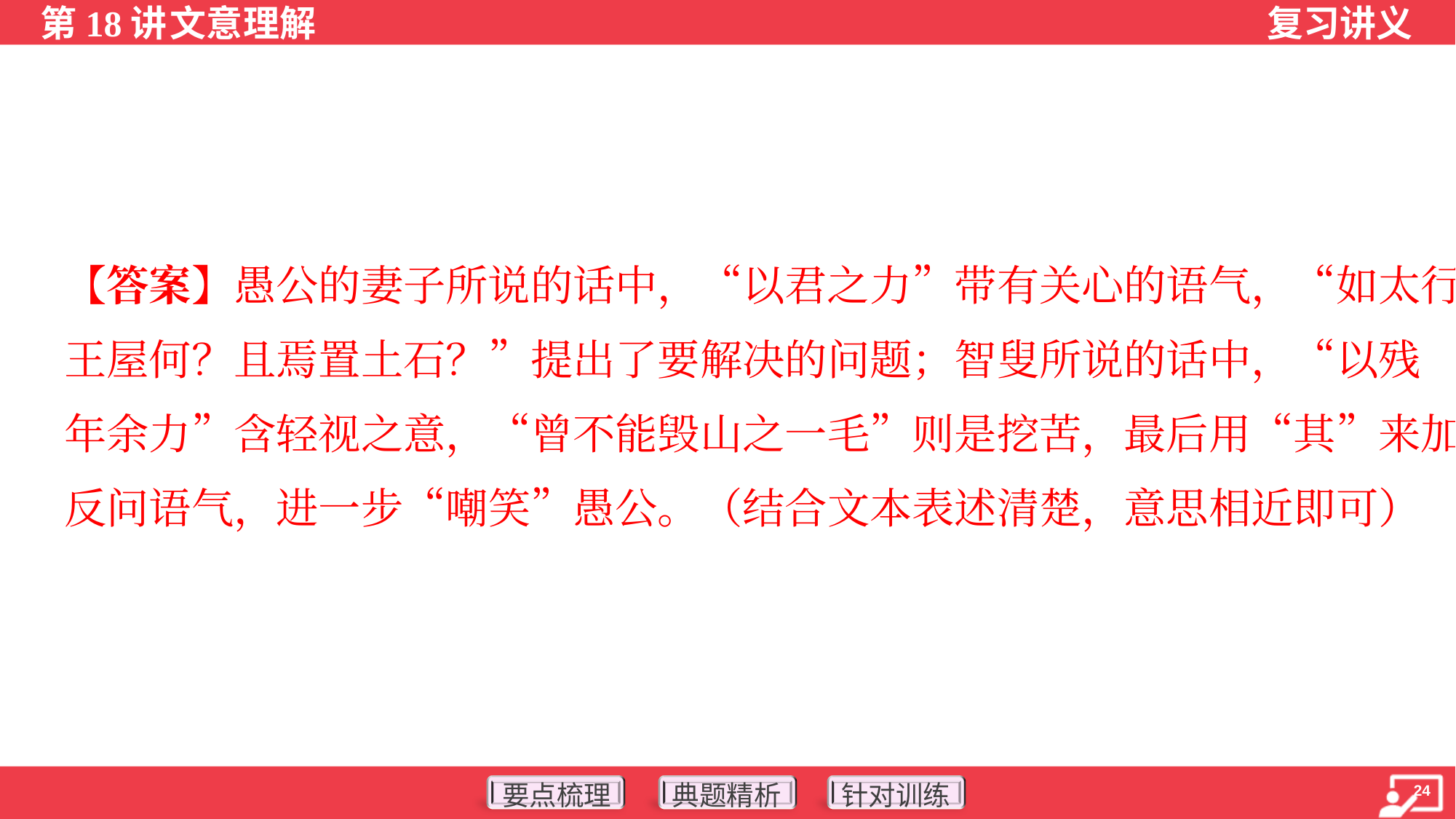

【答案】愚公的妻子所说的话中，“以君之力”带有关心的语气，“如太行、
王屋何？且焉置土石？”提出了要解决的问题；智叟所说的话中，“以残
年余力”含轻视之意，“曾不能毁山之一毛”则是挖苦，最后用“其”来加重
反问语气，进一步“嘲笑”愚公。（结合文本表述清楚，意思相近即可）